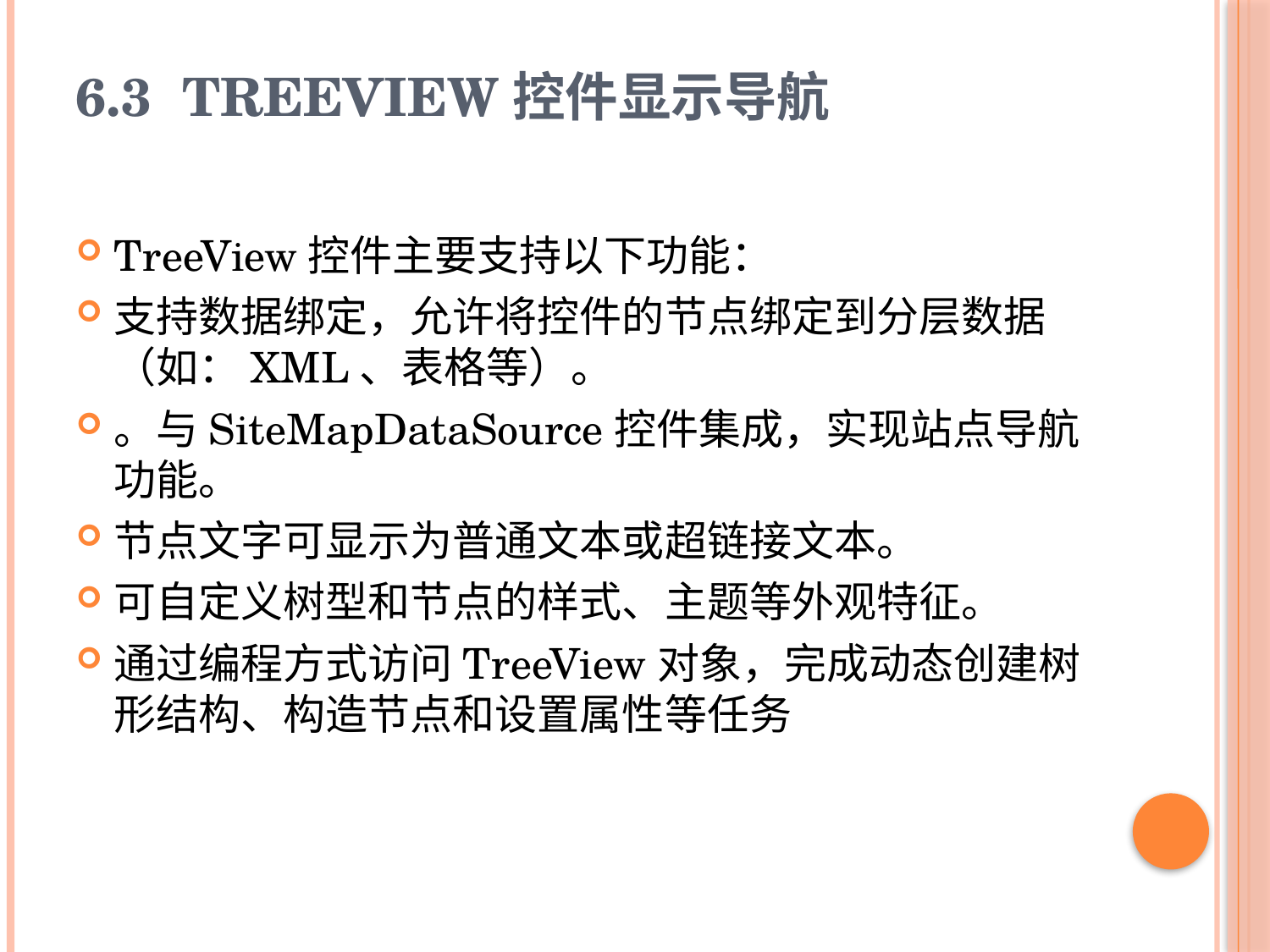

# 6.3  TreeView控件显示导航
TreeView控件主要支持以下功能：
支持数据绑定，允许将控件的节点绑定到分层数据（如：XML、表格等）。
。与SiteMapDataSource控件集成，实现站点导航功能。
节点文字可显示为普通文本或超链接文本。
可自定义树型和节点的样式、主题等外观特征。
通过编程方式访问TreeView对象，完成动态创建树形结构、构造节点和设置属性等任务